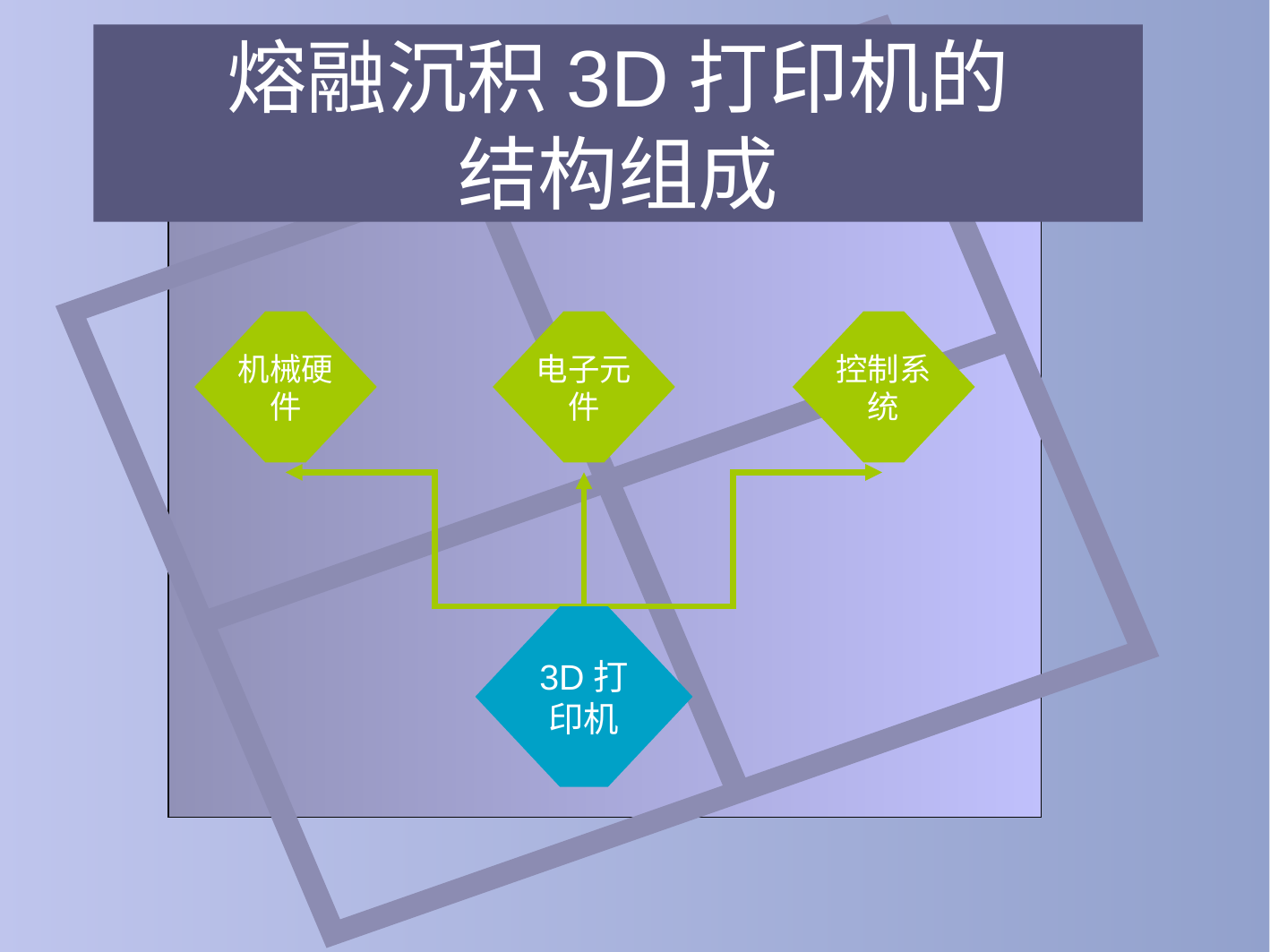

# 熔融沉积3D打印机的 结构组成

机械硬件
电子元件
控制系统
3D打印机